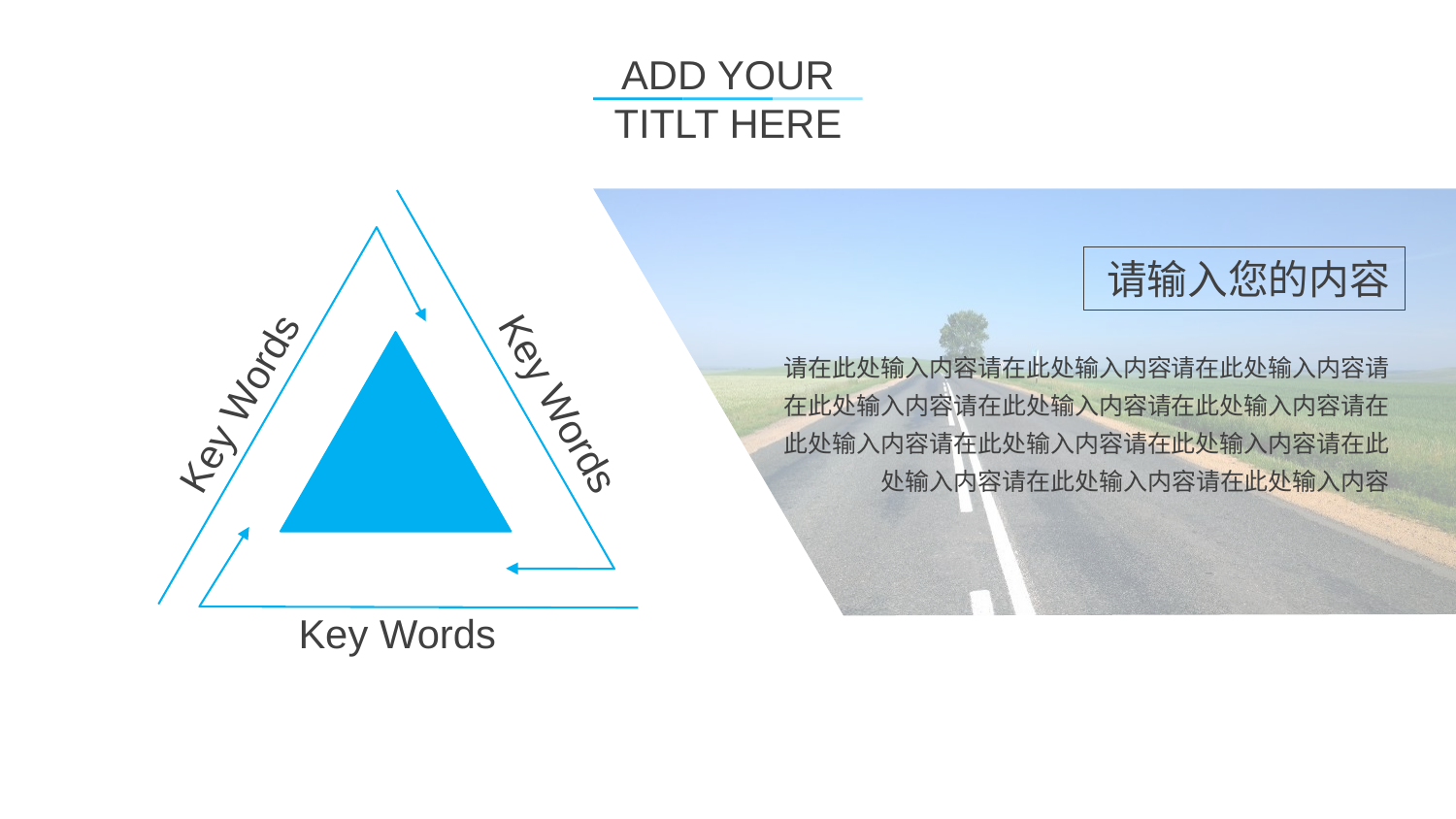

ADD YOUR TITLT HERE

请输入您的内容
请在此处输入内容请在此处输入内容请在此处输入内容请在此处输入内容请在此处输入内容请在此处输入内容请在此处输入内容请在此处输入内容请在此处输入内容请在此处输入内容请在此处输入内容请在此处输入内容
Key Words
Key Words
Key Words